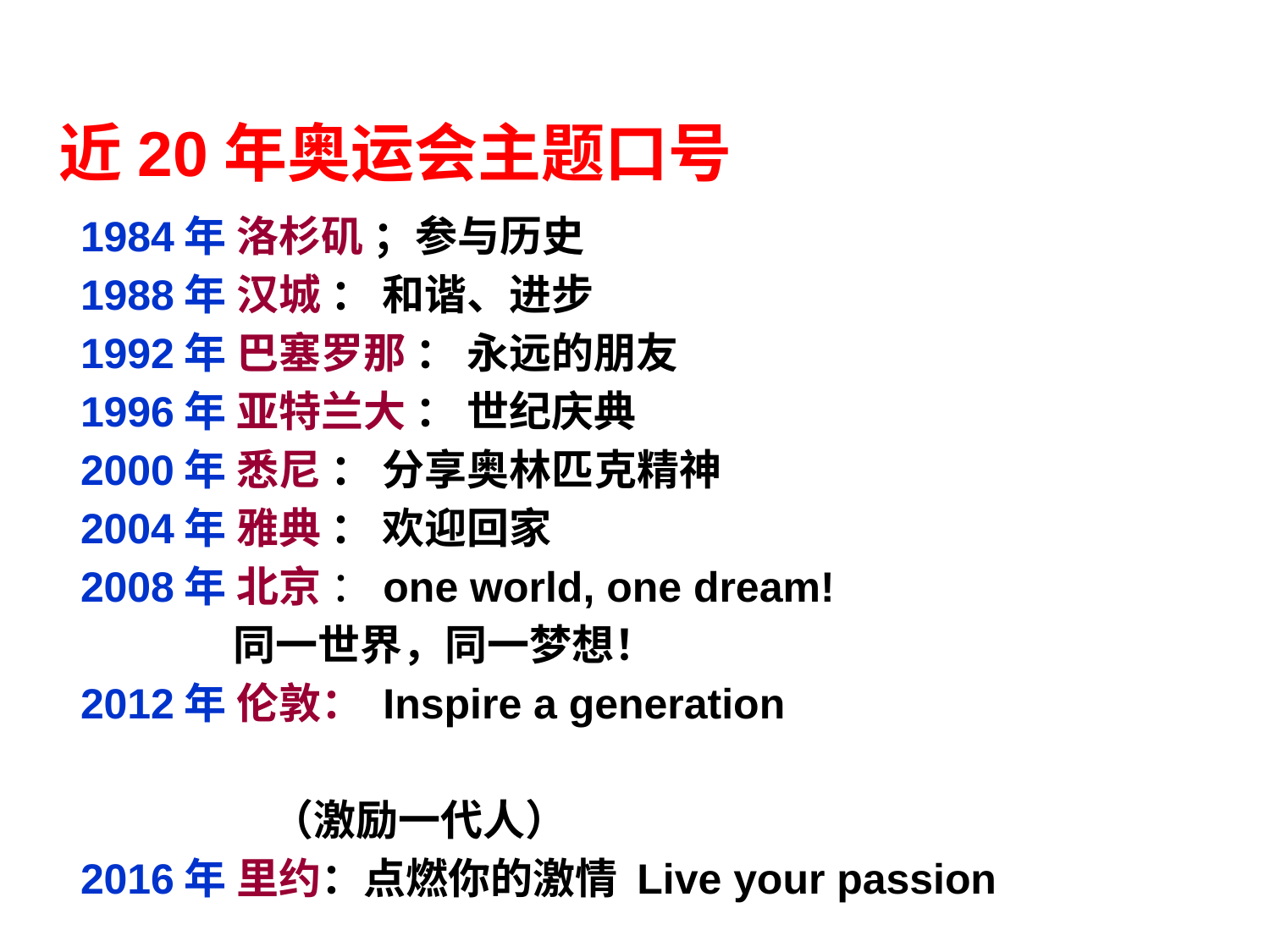

近20年奥运会主题口号
1984年 洛杉矶 ；参与历史
1988年 汉城 ： 和谐、进步
1992年 巴塞罗那 ： 永远的朋友
1996年 亚特兰大 ： 世纪庆典
2000年 悉尼 ： 分享奥林匹克精神
2004年 雅典 ： 欢迎回家
2008年 北京 ：one world, one dream!
               同一世界，同一梦想！
2012年 伦敦： Inspire a generation
                   （激励一代人）
2016年 里约：点燃你的激情 Live your passion